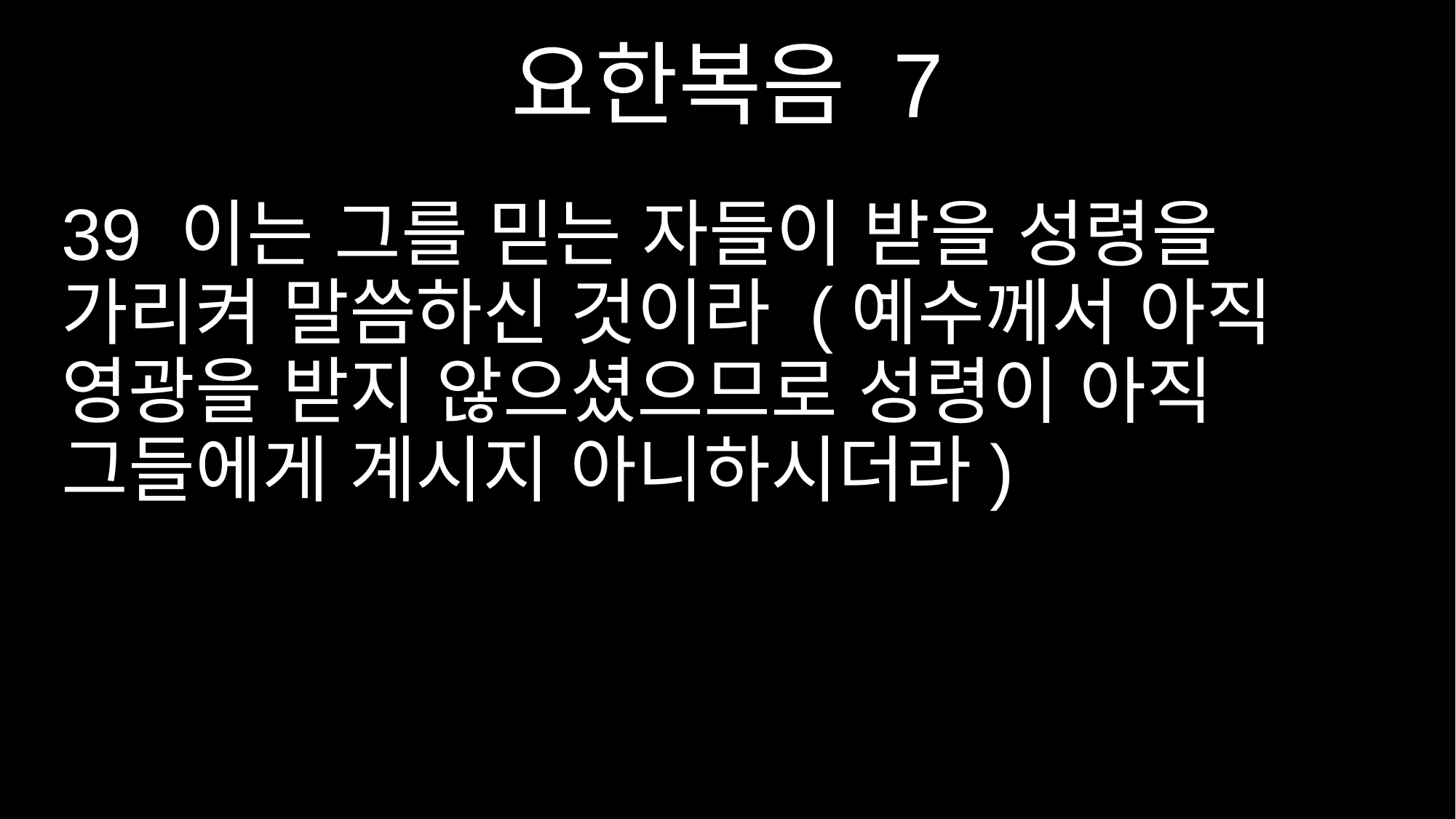

요한복음 7
39 이는 그를 믿는 자들이 받을 성령을 가리켜 말씀하신 것이라 (예수께서 아직 영광을 받지 않으셨으므로 성령이 아직 그들에게 계시지 아니하시더라)